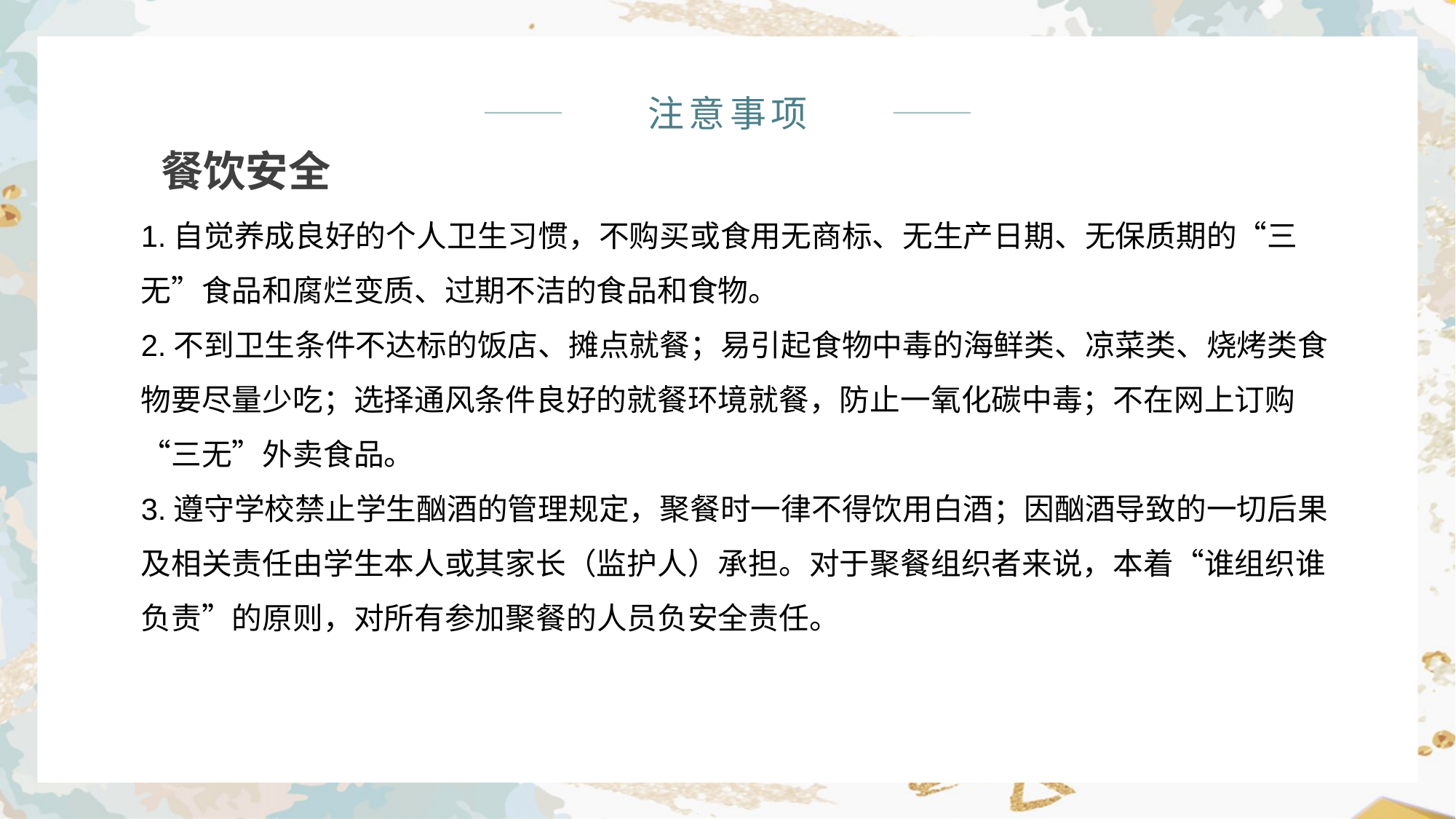

注意事项
餐饮安全
1.自觉养成良好的个人卫生习惯，不购买或食用无商标、无生产日期、无保质期的“三无”食品和腐烂变质、过期不洁的食品和食物。
2.不到卫生条件不达标的饭店、摊点就餐；易引起食物中毒的海鲜类、凉菜类、烧烤类食物要尽量少吃；选择通风条件良好的就餐环境就餐，防止一氧化碳中毒；不在网上订购“三无”外卖食品。
3.遵守学校禁止学生酗酒的管理规定，聚餐时一律不得饮用白酒；因酗酒导致的一切后果及相关责任由学生本人或其家长（监护人）承担。对于聚餐组织者来说，本着“谁组织谁负责”的原则，对所有参加聚餐的人员负安全责任。